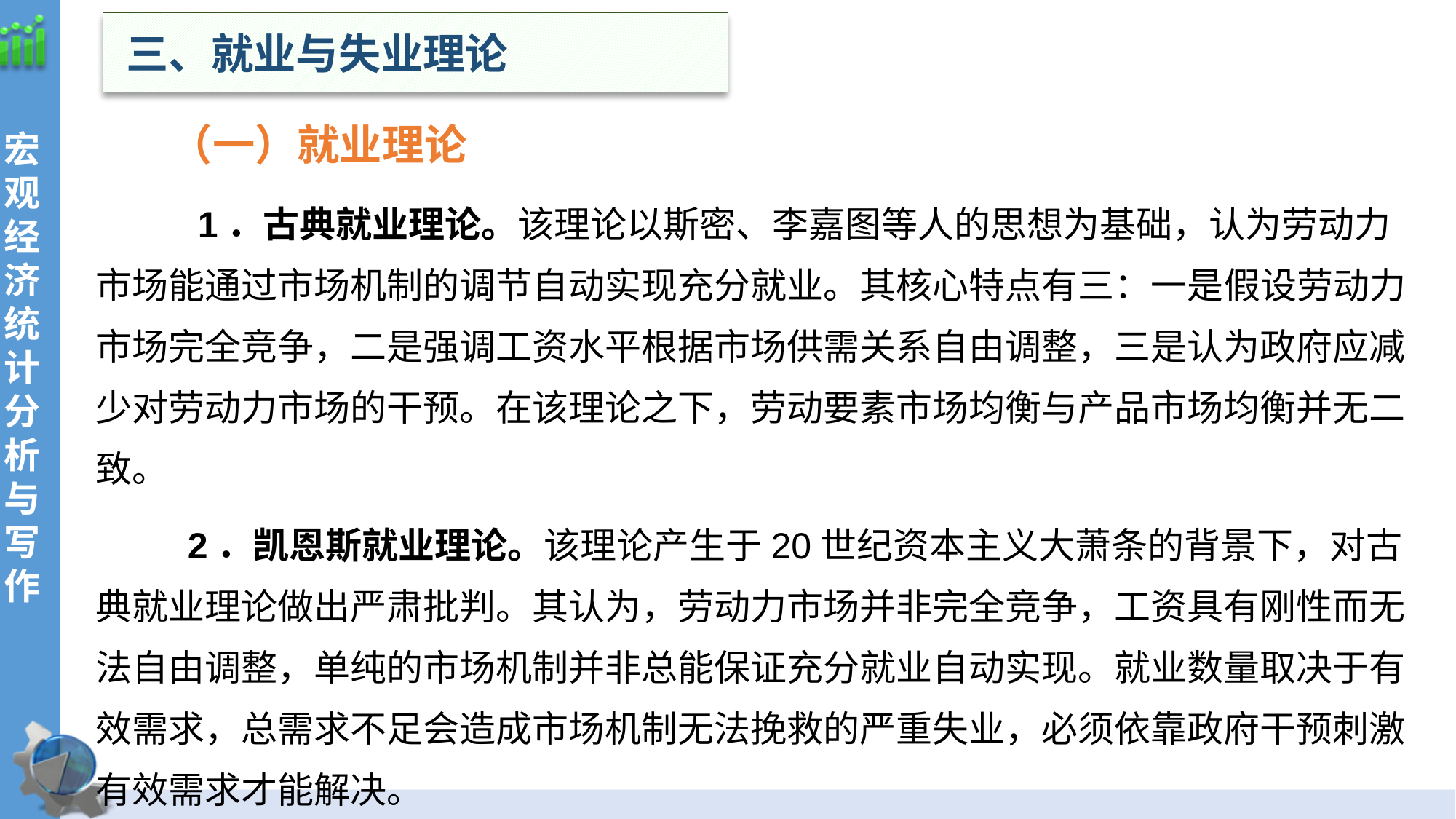

三、就业与失业理论
        （一）就业理论
          1．古典就业理论。该理论以斯密、李嘉图等人的思想为基础，认为劳动力市场能通过市场机制的调节自动实现充分就业。其核心特点有三：一是假设劳动力市场完全竞争，二是强调工资水平根据市场供需关系自由调整，三是认为政府应减少对劳动力市场的干预。在该理论之下，劳动要素市场均衡与产品市场均衡并无二致。
         2．凯恩斯就业理论。该理论产生于20世纪资本主义大萧条的背景下，对古典就业理论做出严肃批判。其认为，劳动力市场并非完全竞争，工资具有刚性而无法自由调整，单纯的市场机制并非总能保证充分就业自动实现。就业数量取决于有效需求，总需求不足会造成市场机制无法挽救的严重失业，必须依靠政府干预刺激有效需求才能解决。

16